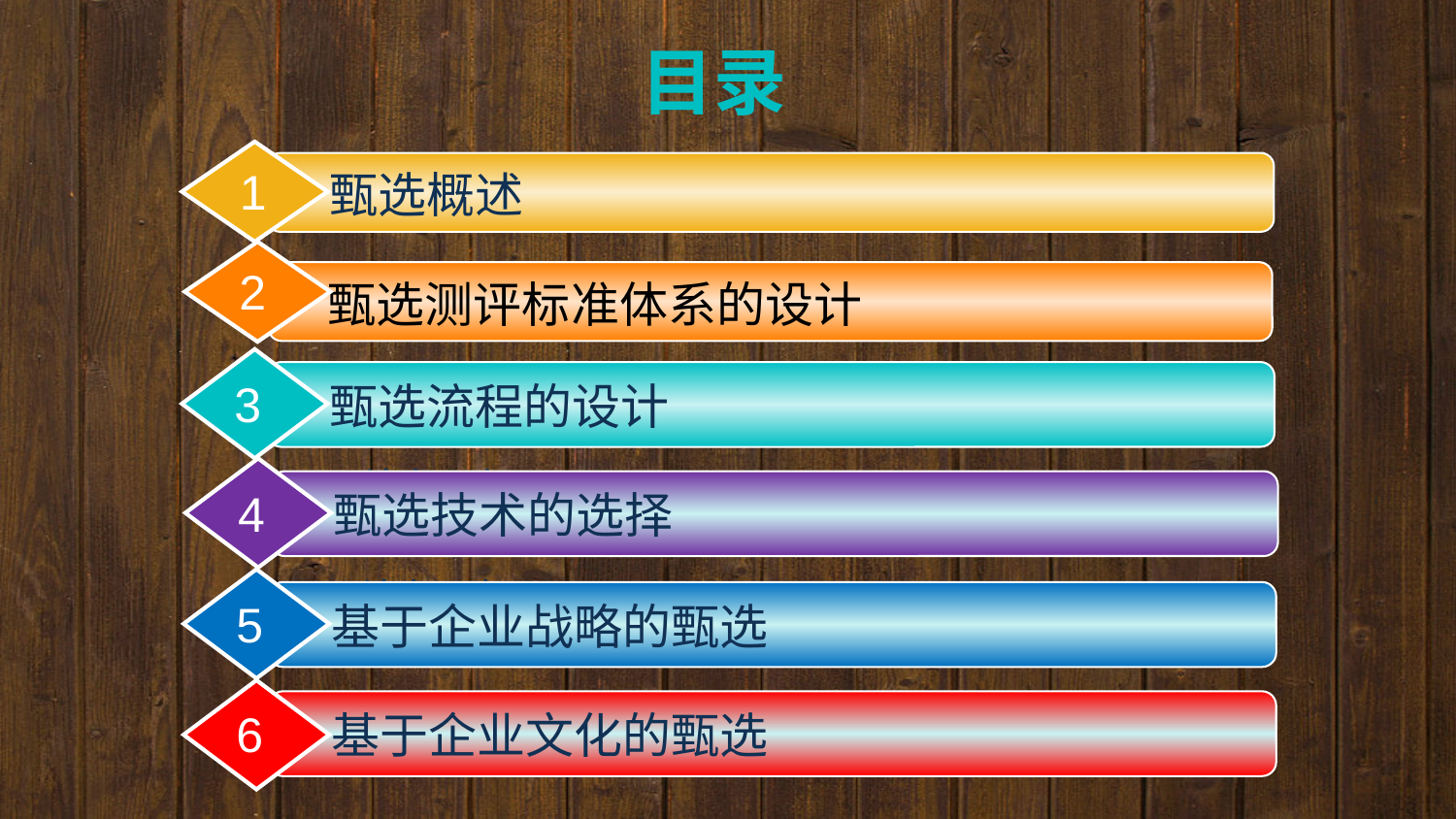

目录

1
甄选概述

2
2

甄选测评标准体系的设计

3
甄选流程的设计
网络招聘

4
甄选技术的选择
网络招聘

5
基于企业战略的甄选

6
基于企业文化的甄选